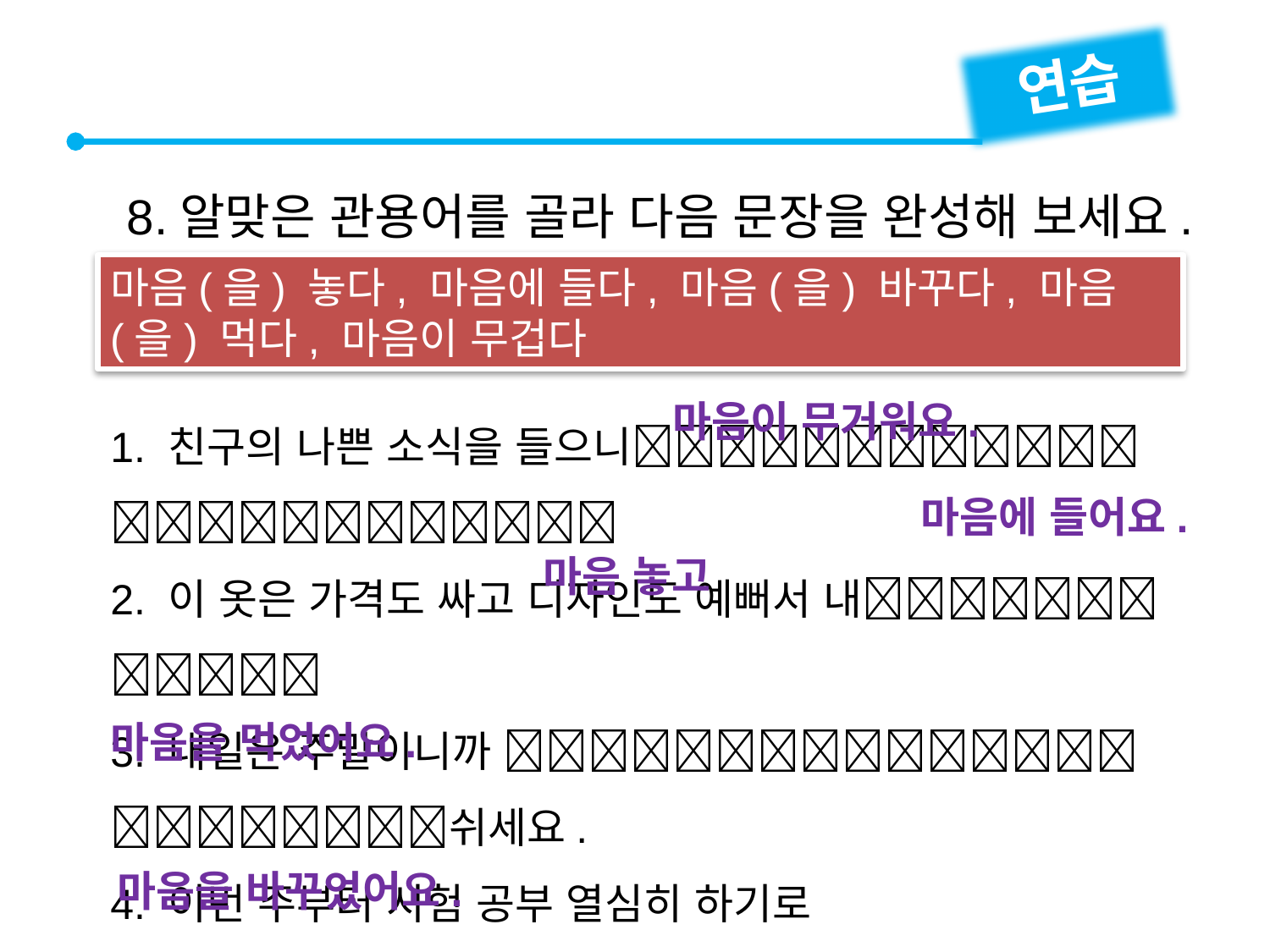

연습
8.알맞은 관용어를 골라 다음 문장을 완성해 보세요.
마음(을) 놓다, 마음에 들다, 마음(을) 바꾸다, 마음(을) 먹다, 마음이 무겁다
마음이 무거워요.
1. 친구의 나쁜 소식을 들으니________________________
2. 이 옷은 가격도 싸고 디자인도 예뻐서 내____________
3. 내일은 주말이니까 _______________________쉬세요.
4. 이번 주부터 시험 공부 열심히 하기로
_________________________________
5. 베이징에 갈까 하다가 상하이에 가기로
_________________________________
마음에 들어요.
마음 놓고
마음을 먹었어요.
마음을 바꾸었어요.